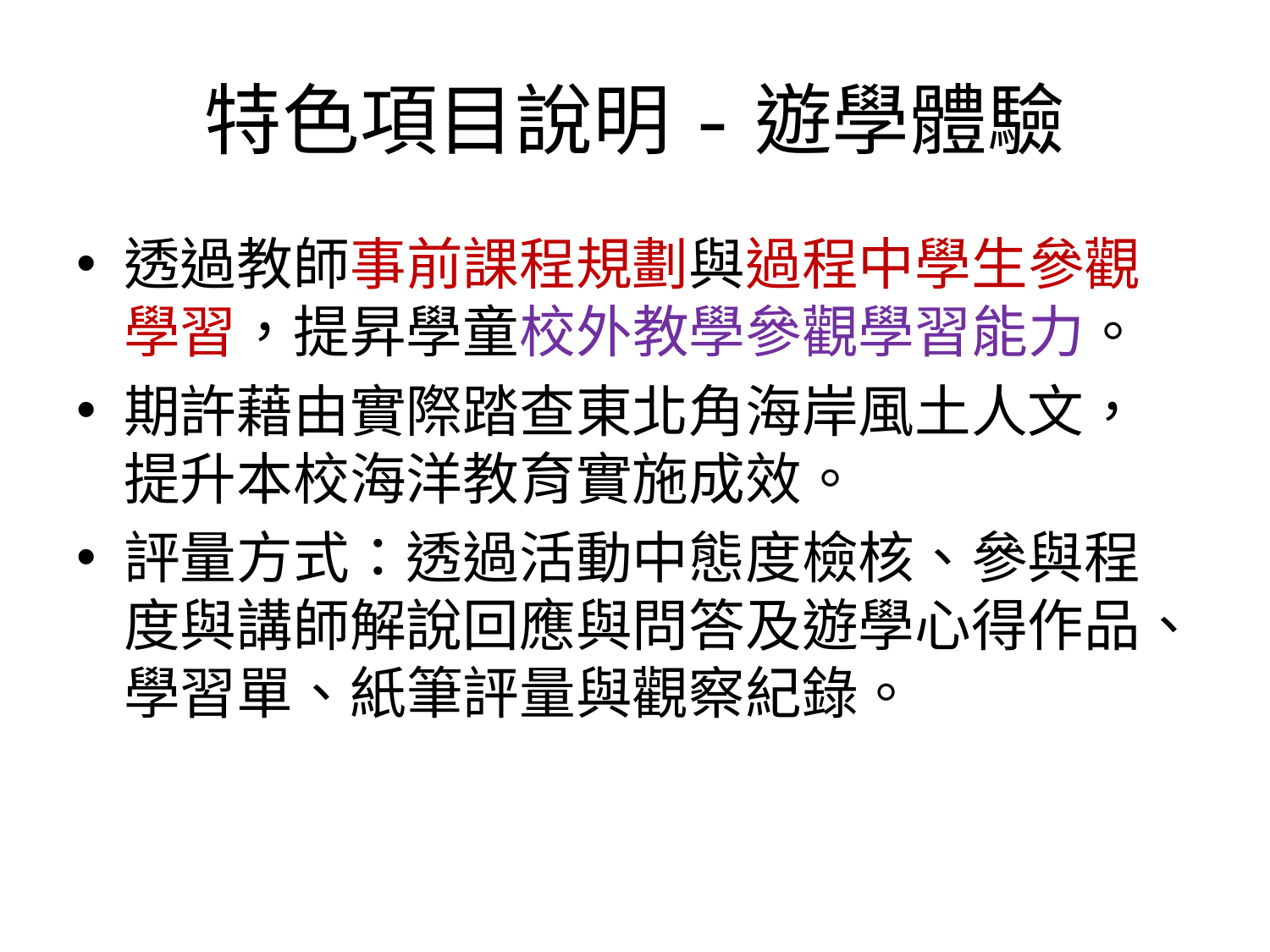

# 特色項目說明-遊學體驗
透過教師事前課程規劃與過程中學生參觀學習，提昇學童校外教學參觀學習能力。
期許藉由實際踏查東北角海岸風土人文，提升本校海洋教育實施成效。
評量方式：透過活動中態度檢核、參與程度與講師解說回應與問答及遊學心得作品、學習單、紙筆評量與觀察紀錄。